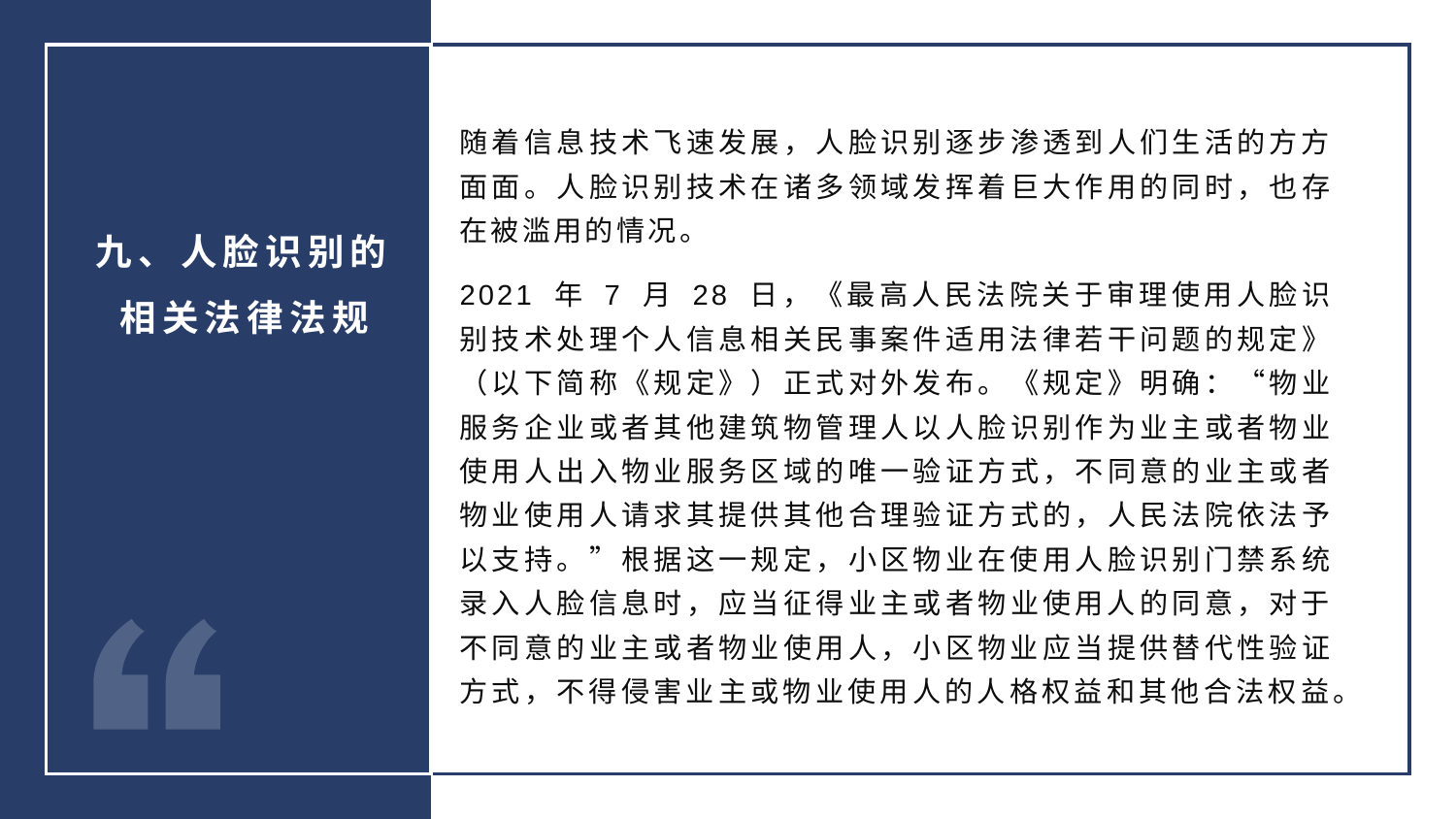

随着信息技术飞速发展，人脸识别逐步渗透到人们生活的方方面面。人脸识别技术在诸多领域发挥着巨大作用的同时，也存在被滥用的情况。
2021 年 7 月 28 日，《最高人民法院关于审理使用人脸识别技术处理个人信息相关民事案件适用法律若干问题的规定》（以下简称《规定》）正式对外发布。《规定》明确：“物业服务企业或者其他建筑物管理人以人脸识别作为业主或者物业使用人出入物业服务区域的唯一验证方式，不同意的业主或者物业使用人请求其提供其他合理验证方式的，人民法院依法予以支持。”根据这一规定，小区物业在使用人脸识别门禁系统录入人脸信息时，应当征得业主或者物业使用人的同意，对于不同意的业主或者物业使用人，小区物业应当提供替代性验证方式，不得侵害业主或物业使用人的人格权益和其他合法权益。
九、人脸识别的相关法律法规